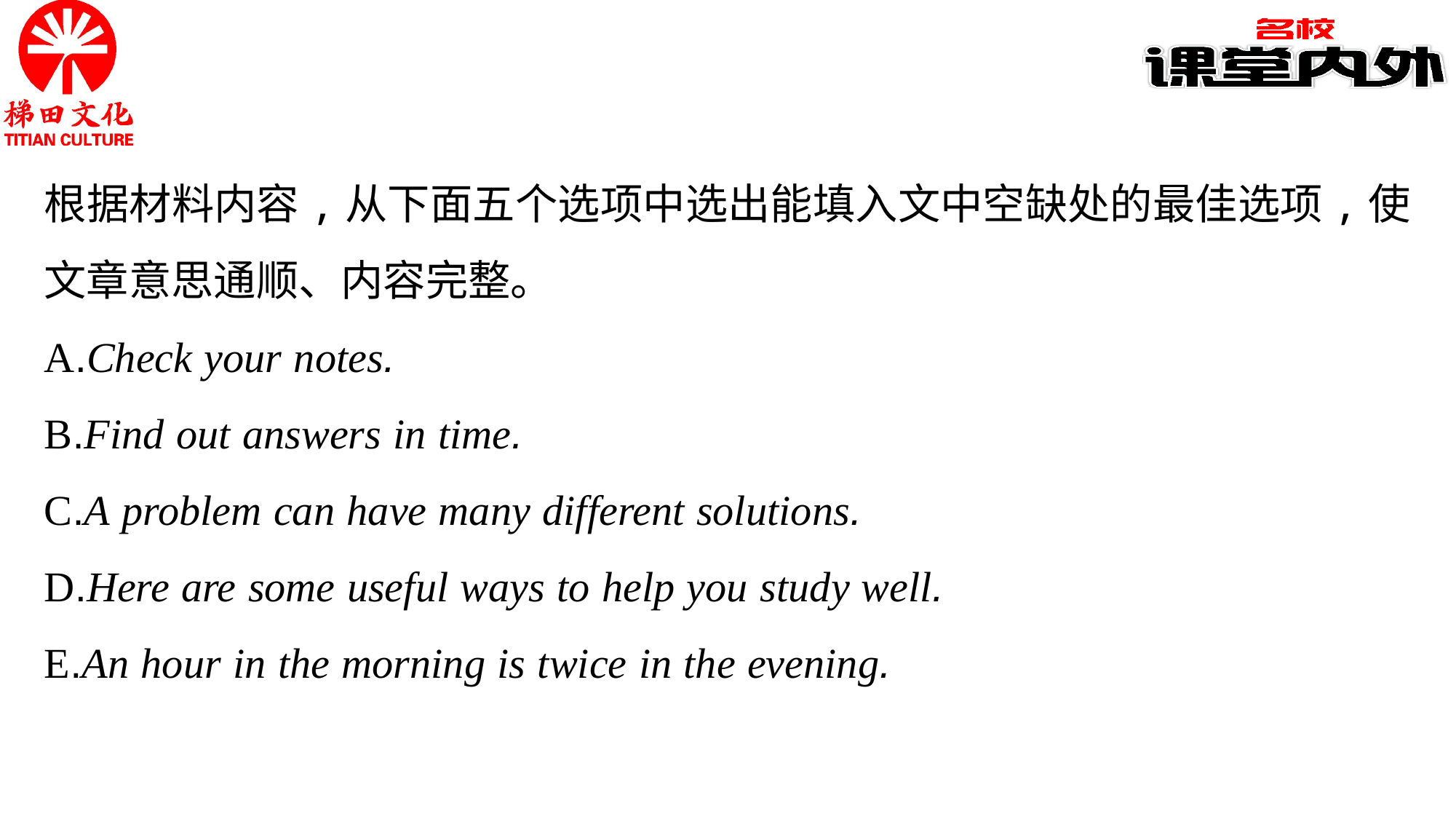

根据材料内容,从下面五个选项中选出能填入文中空缺处的最佳选项,使文章意思通顺、内容完整。
A.Check your notes.
B.Find out answers in time.
C.A problem can have many different solutions.
D.Here are some useful ways to help you study well.
E.An hour in the morning is twice in the evening.